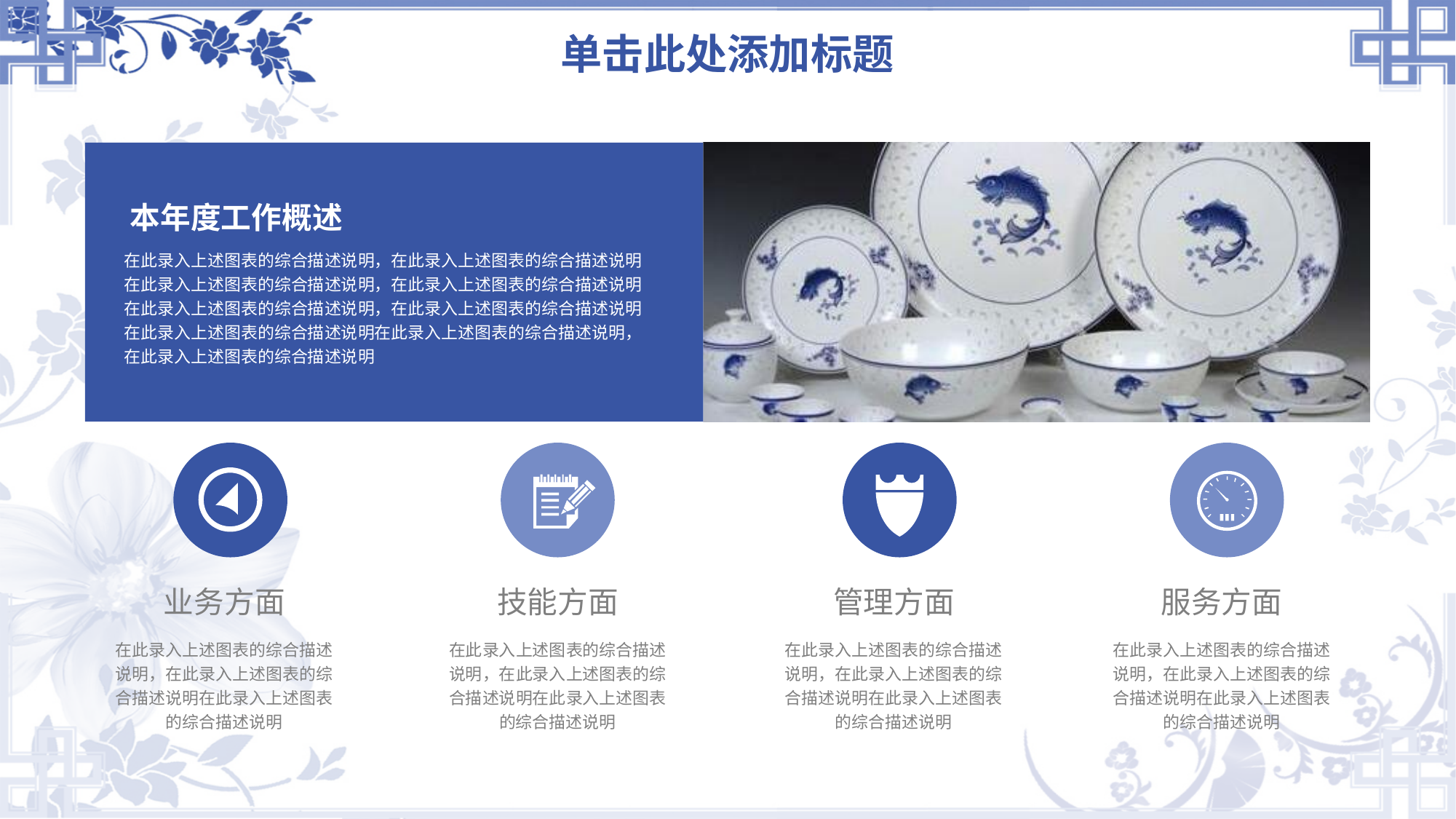

# 单击此处添加标题

本年度工作概述
在此录入上述图表的综合描述说明，在此录入上述图表的综合描述说明在此录入上述图表的综合描述说明，在此录入上述图表的综合描述说明在此录入上述图表的综合描述说明，在此录入上述图表的综合描述说明
在此录入上述图表的综合描述说明在此录入上述图表的综合描述说明，在此录入上述图表的综合描述说明

业务方面
技能方面
管理方面
服务方面
在此录入上述图表的综合描述说明，在此录入上述图表的综合描述说明在此录入上述图表的综合描述说明
在此录入上述图表的综合描述说明，在此录入上述图表的综合描述说明在此录入上述图表的综合描述说明
在此录入上述图表的综合描述说明，在此录入上述图表的综合描述说明在此录入上述图表的综合描述说明
在此录入上述图表的综合描述说明，在此录入上述图表的综合描述说明在此录入上述图表的综合描述说明